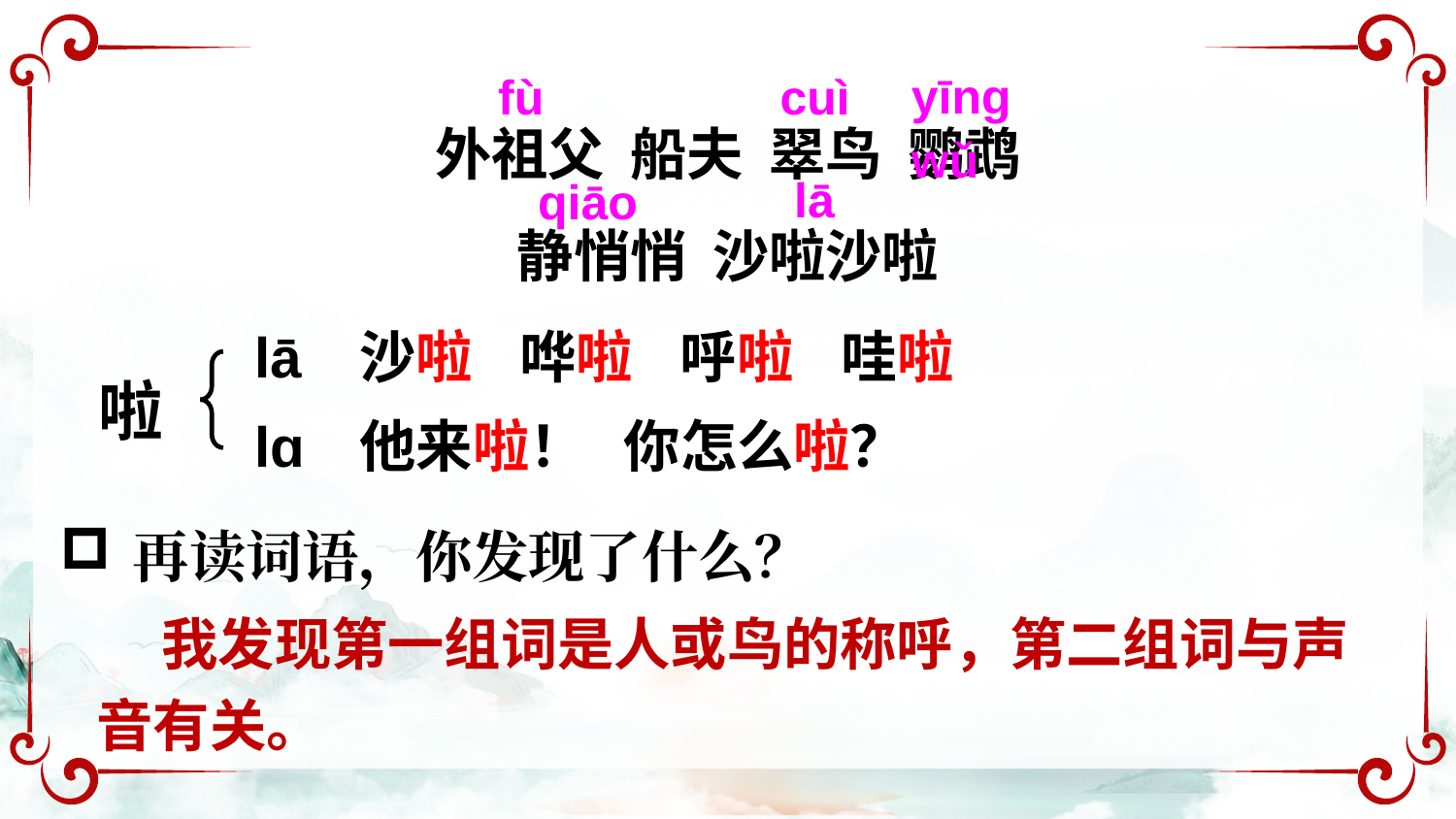

fù
cuì
yīnɡ wǔ
外祖父  船夫  翠鸟  鹦鹉
静悄悄  沙啦沙啦
lā
qiāo
lā
沙啦
哗啦
呼啦
哇啦
啦

lɑ
他来啦！
你怎么啦？
再读词语，你发现了什么？
    我发现第一组词是人或鸟的称呼，第二组词与声音有关。